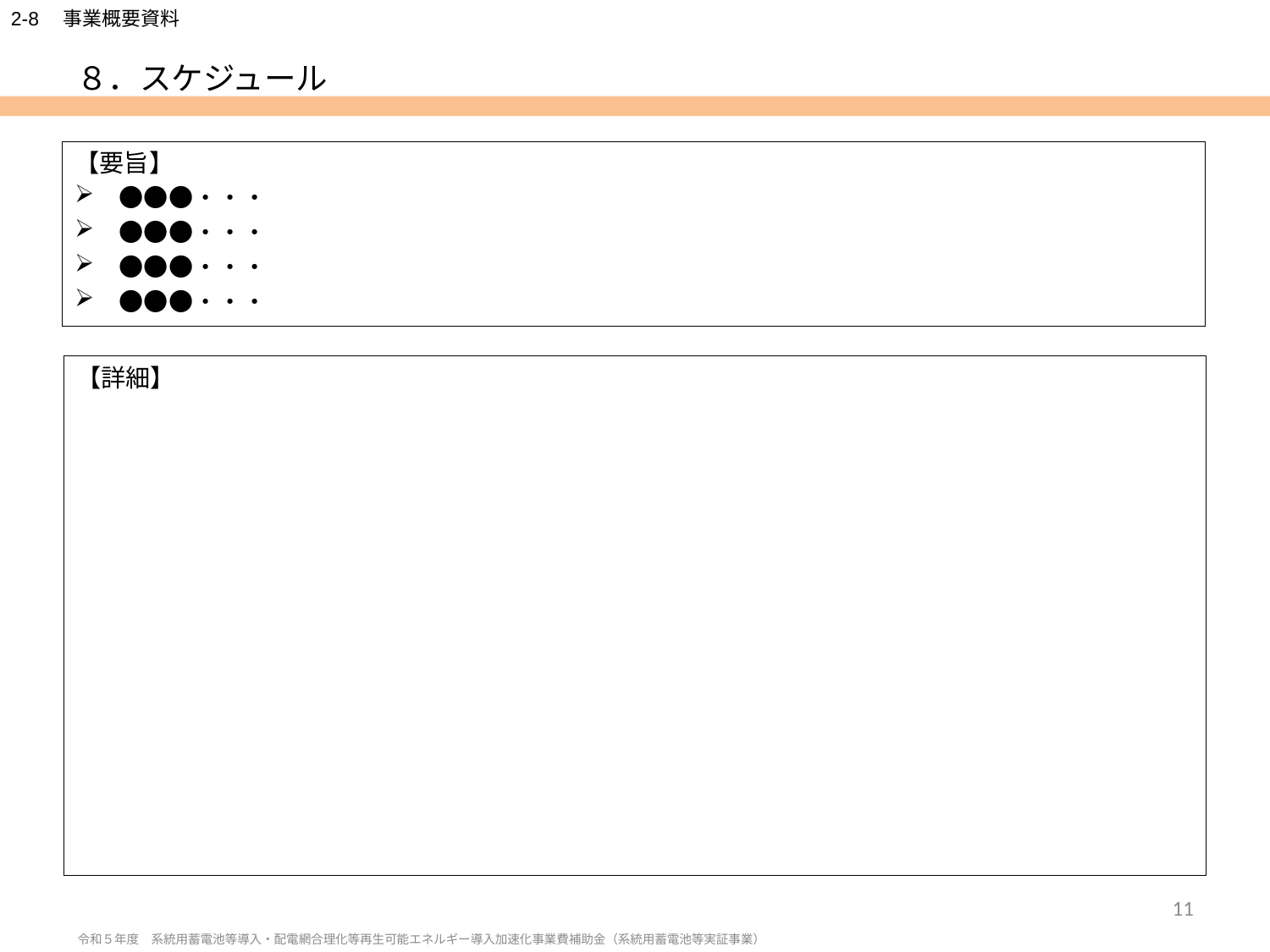

# ８．スケジュール
【要旨】
　●●●・・・
　●●●・・・
　●●●・・・
　●●●・・・
【詳細】
11